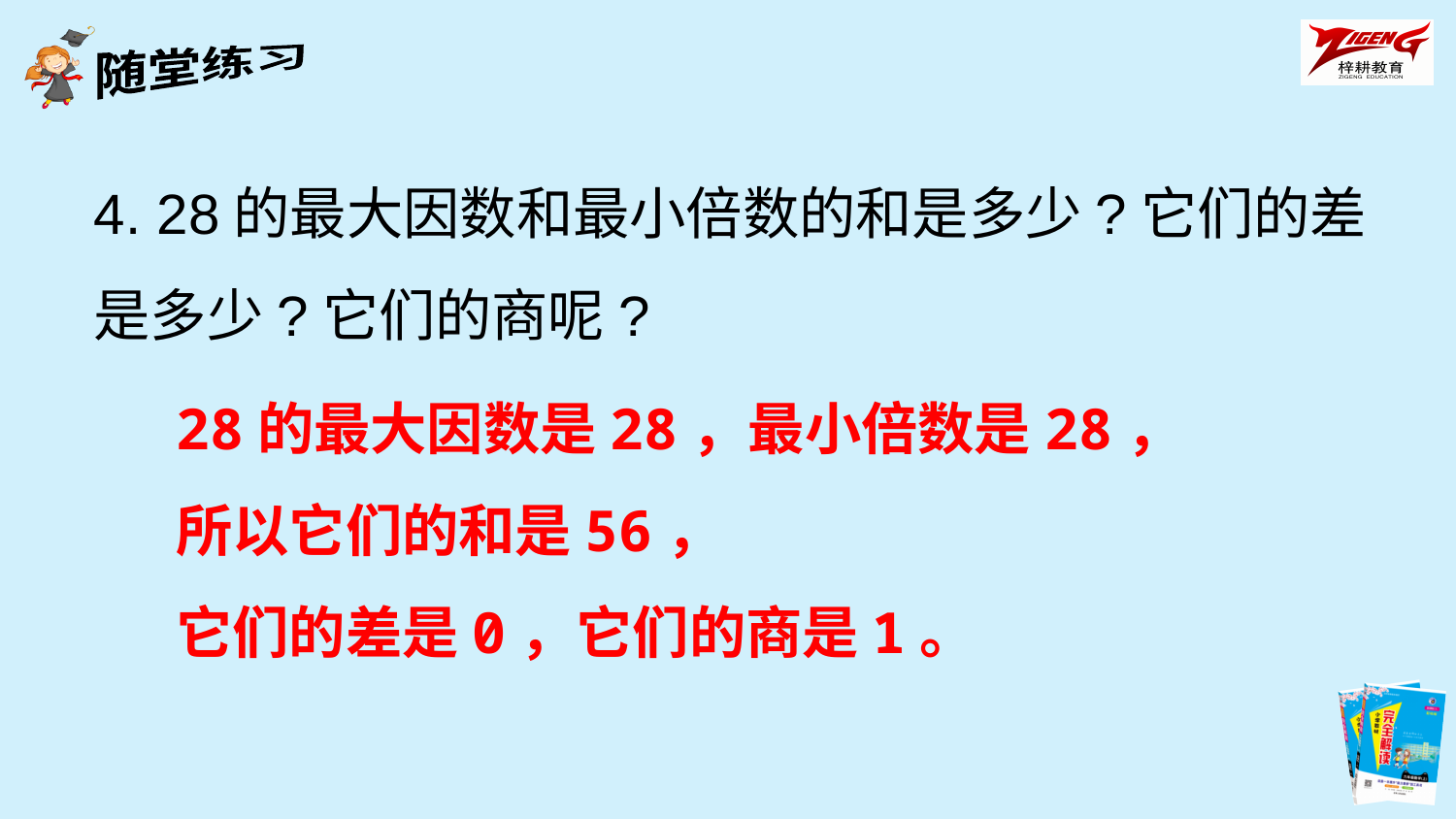

4. 28的最大因数和最小倍数的和是多少?它们的差是多少?它们的商呢?
28的最大因数是28，最小倍数是28，
所以它们的和是56，
它们的差是0，它们的商是1。